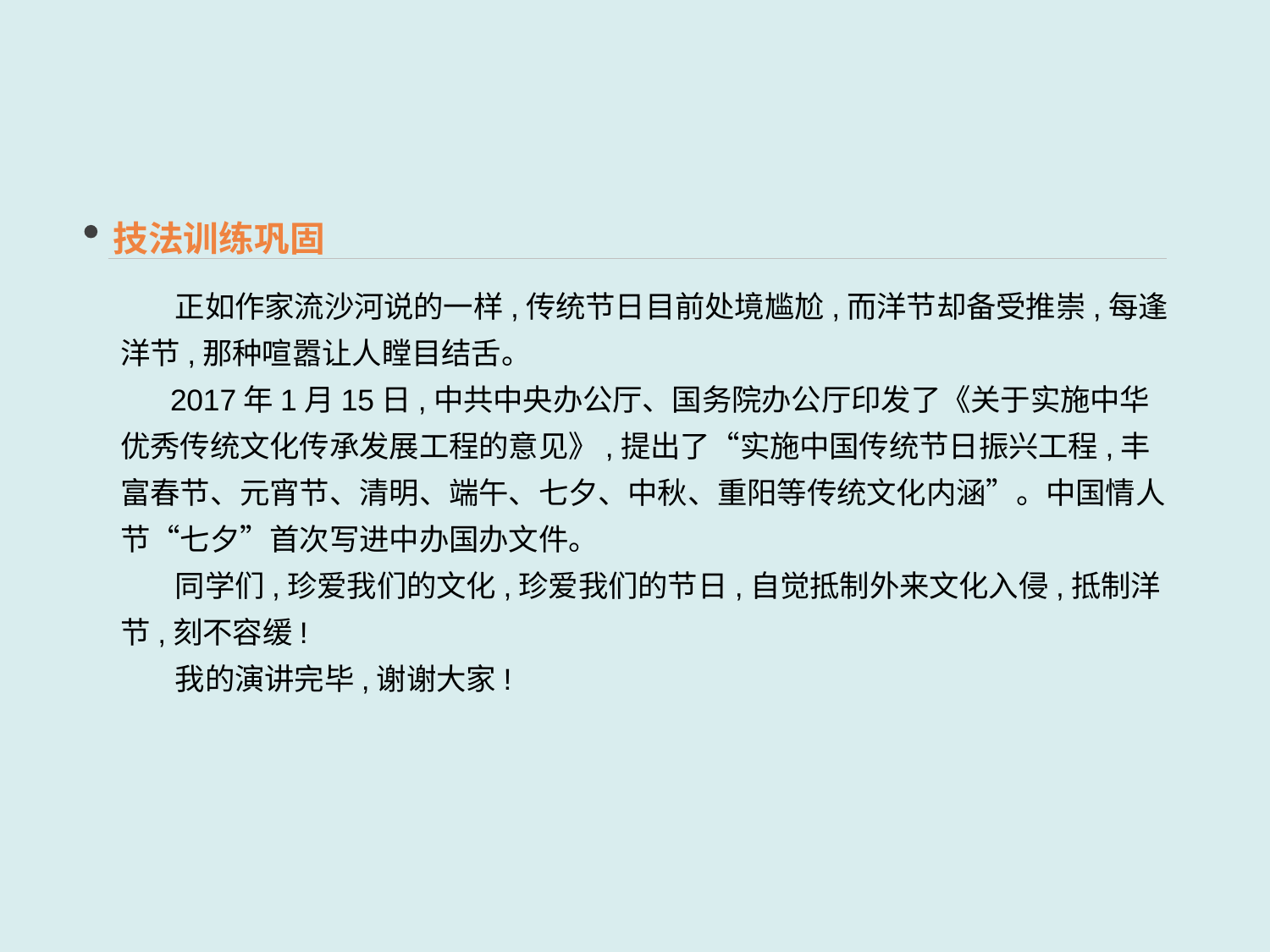

技法训练巩固

       正如作家流沙河说的一样,传统节日目前处境尴尬,而洋节却备受推崇,每逢洋节,那种喧嚣让人瞠目结舌。
      2017年1月15日,中共中央办公厅、国务院办公厅印发了《关于实施中华优秀传统文化传承发展工程的意见》,提出了“实施中国传统节日振兴工程,丰富春节、元宵节、清明、端午、七夕、中秋、重阳等传统文化内涵”。中国情人节“七夕”首次写进中办国办文件。
       同学们,珍爱我们的文化,珍爱我们的节日,自觉抵制外来文化入侵,抵制洋节,刻不容缓!
       我的演讲完毕,谢谢大家!